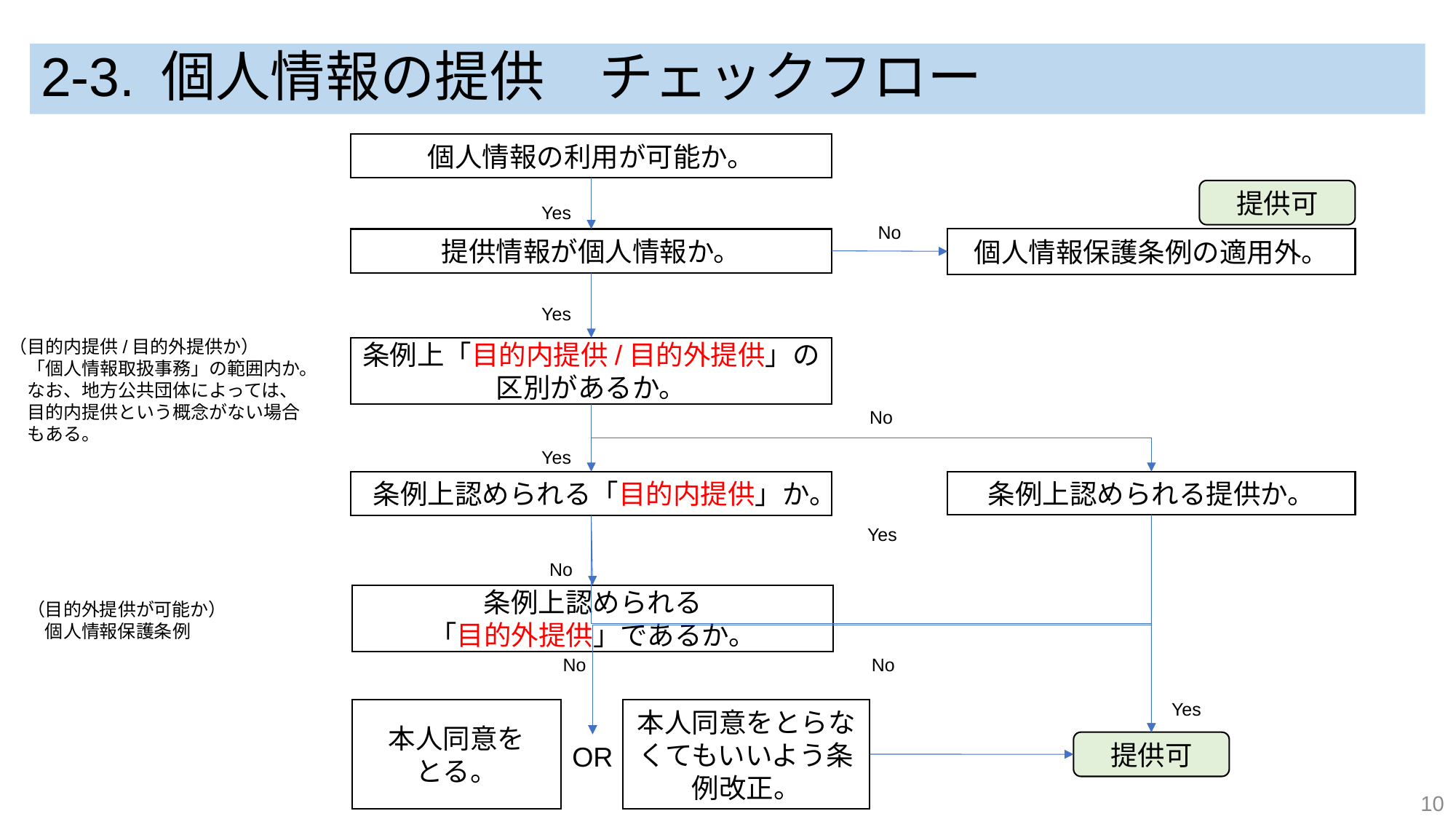

# 2-3. 個人情報の提供　チェックフロー
個人情報の利用が可能か。
提供可
Yes
No
個人情報保護条例の適用外。
提供情報が個人情報か。
Yes
（目的内提供/目的外提供か）
　「個人情報取扱事務」の範囲内か。
　なお、地方公共団体によっては、
　目的内提供という概念がない場合
　もある。
条例上「目的内提供/目的外提供」の区別があるか。
No
Yes
条例上認められる「目的内提供」か。
条例上認められる提供か。
Yes
No
条例上認められる
「目的外提供」であるか。
（目的外提供が可能か）
　個人情報保護条例
No
No
Yes
本人同意をとらなくてもいいよう条例改正。
本人同意を
とる。
提供可
OR
10